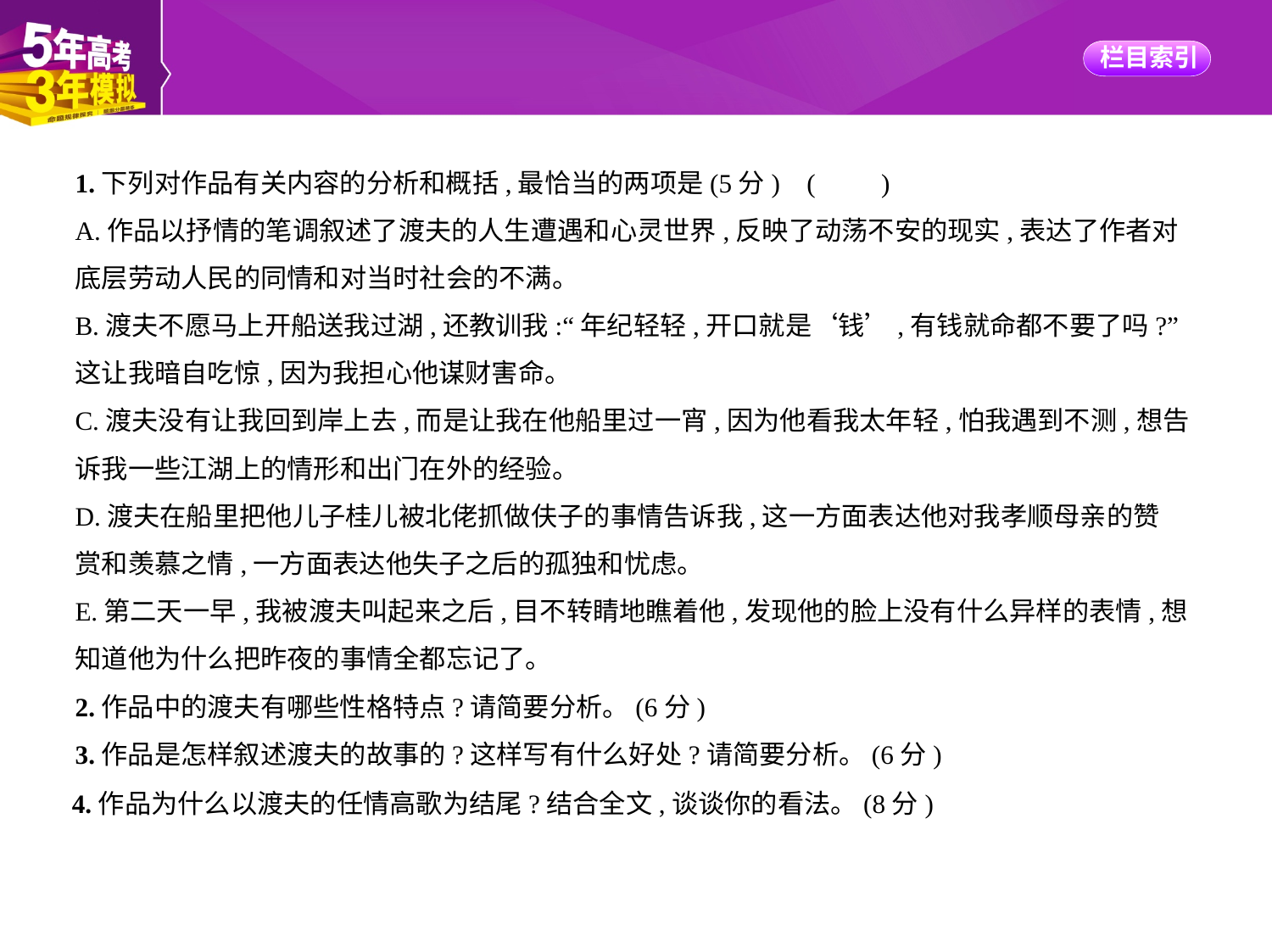

1.下列对作品有关内容的分析和概括,最恰当的两项是(5分) (　　)
A.作品以抒情的笔调叙述了渡夫的人生遭遇和心灵世界,反映了动荡不安的现实,表达了作者对
底层劳动人民的同情和对当时社会的不满。
B.渡夫不愿马上开船送我过湖,还教训我:“年纪轻轻,开口就是‘钱’,有钱就命都不要了吗?”
这让我暗自吃惊,因为我担心他谋财害命。
C.渡夫没有让我回到岸上去,而是让我在他船里过一宵,因为他看我太年轻,怕我遇到不测,想告
诉我一些江湖上的情形和出门在外的经验。
D.渡夫在船里把他儿子桂儿被北佬抓做伕子的事情告诉我,这一方面表达他对我孝顺母亲的赞
赏和羡慕之情,一方面表达他失子之后的孤独和忧虑。
E.第二天一早,我被渡夫叫起来之后,目不转睛地瞧着他,发现他的脸上没有什么异样的表情,想
知道他为什么把昨夜的事情全都忘记了。
2.作品中的渡夫有哪些性格特点?请简要分析。(6分)
3.作品是怎样叙述渡夫的故事的?这样写有什么好处?请简要分析。(6分)
4.作品为什么以渡夫的任情高歌为结尾?结合全文,谈谈你的看法。(8分)